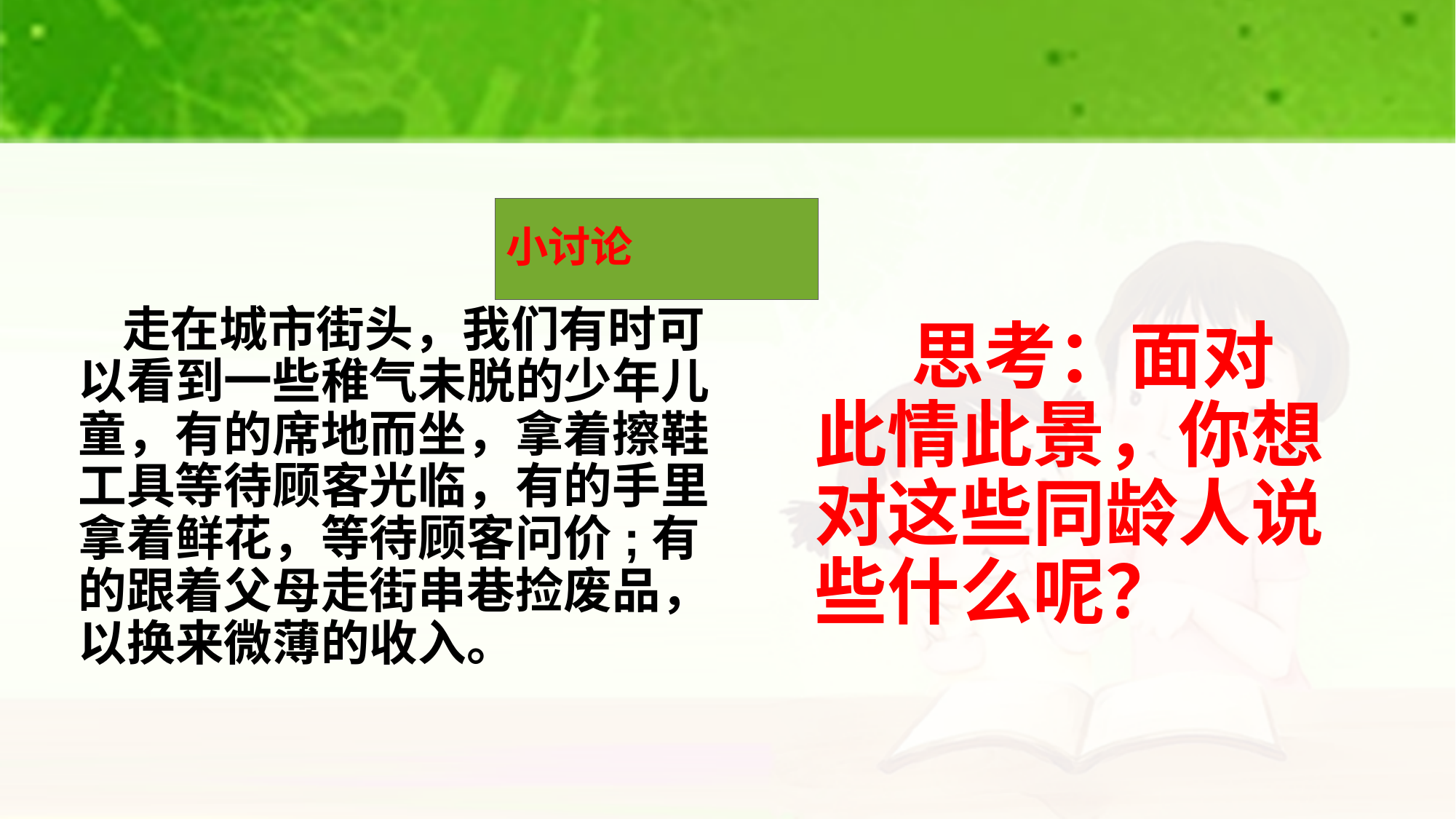

# 小讨论
     走在城市街头，我们有时可以看到一些稚气未脱的少年儿童，有的席地而坐，拿着擦鞋工具等待顾客光临，有的手里拿着鲜花，等待顾客问价;有的跟着父母走街串巷捡废品，以换来微薄的收入。
      思考：面对此情此景，你想对这些同龄人说些什么呢？